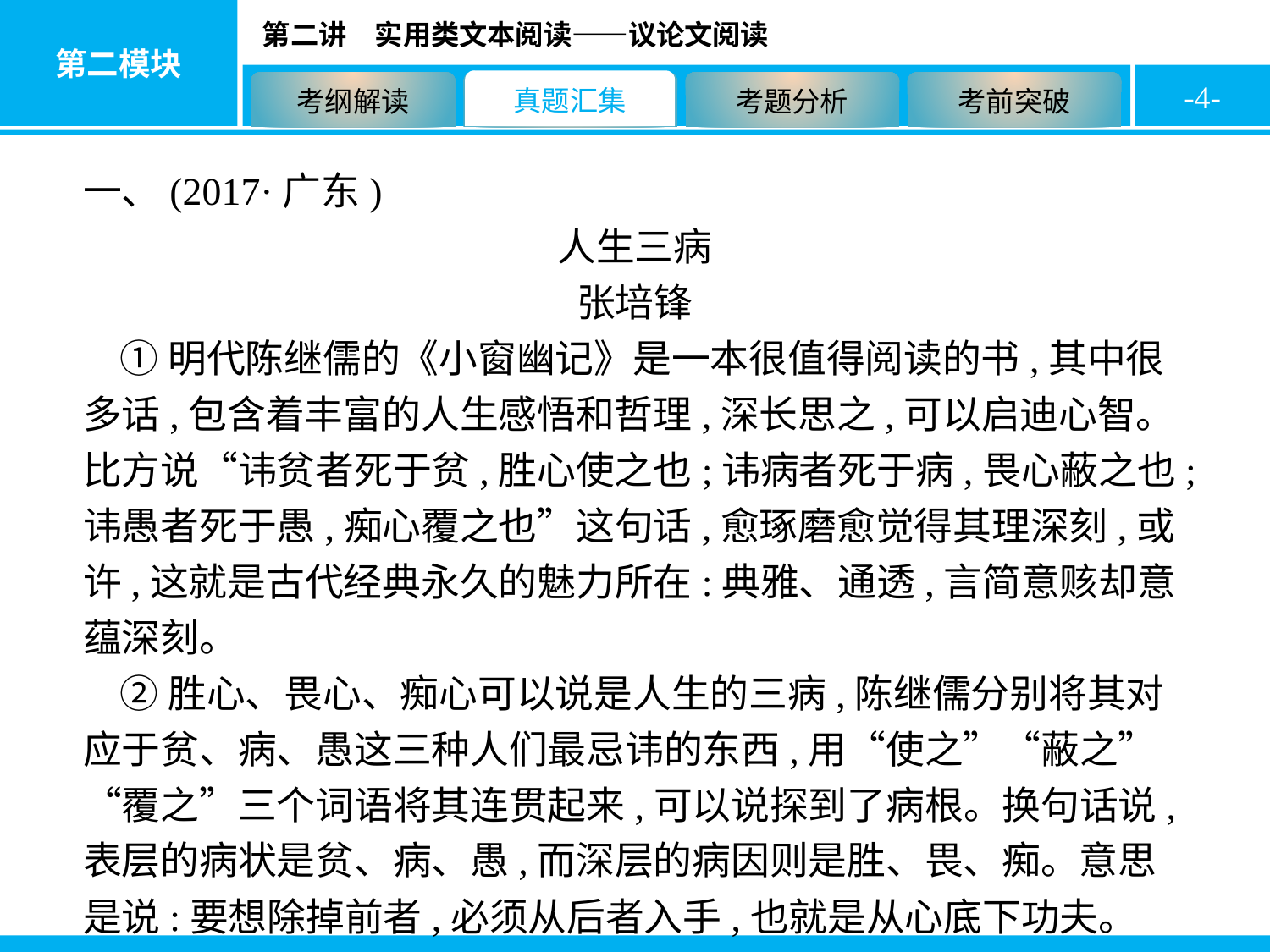

-4-
一、(2017·广东)
人生三病
张培锋
①明代陈继儒的《小窗幽记》是一本很值得阅读的书,其中很多话,包含着丰富的人生感悟和哲理,深长思之,可以启迪心智。比方说“讳贫者死于贫,胜心使之也;讳病者死于病,畏心蔽之也;讳愚者死于愚,痴心覆之也”这句话,愈琢磨愈觉得其理深刻,或许,这就是古代经典永久的魅力所在:典雅、通透,言简意赅却意蕴深刻。
②胜心、畏心、痴心可以说是人生的三病,陈继儒分别将其对应于贫、病、愚这三种人们最忌讳的东西,用“使之”“蔽之”“覆之”三个词语将其连贯起来,可以说探到了病根。换句话说,表层的病状是贫、病、愚,而深层的病因则是胜、畏、痴。意思是说:要想除掉前者,必须从后者入手,也就是从心底下功夫。